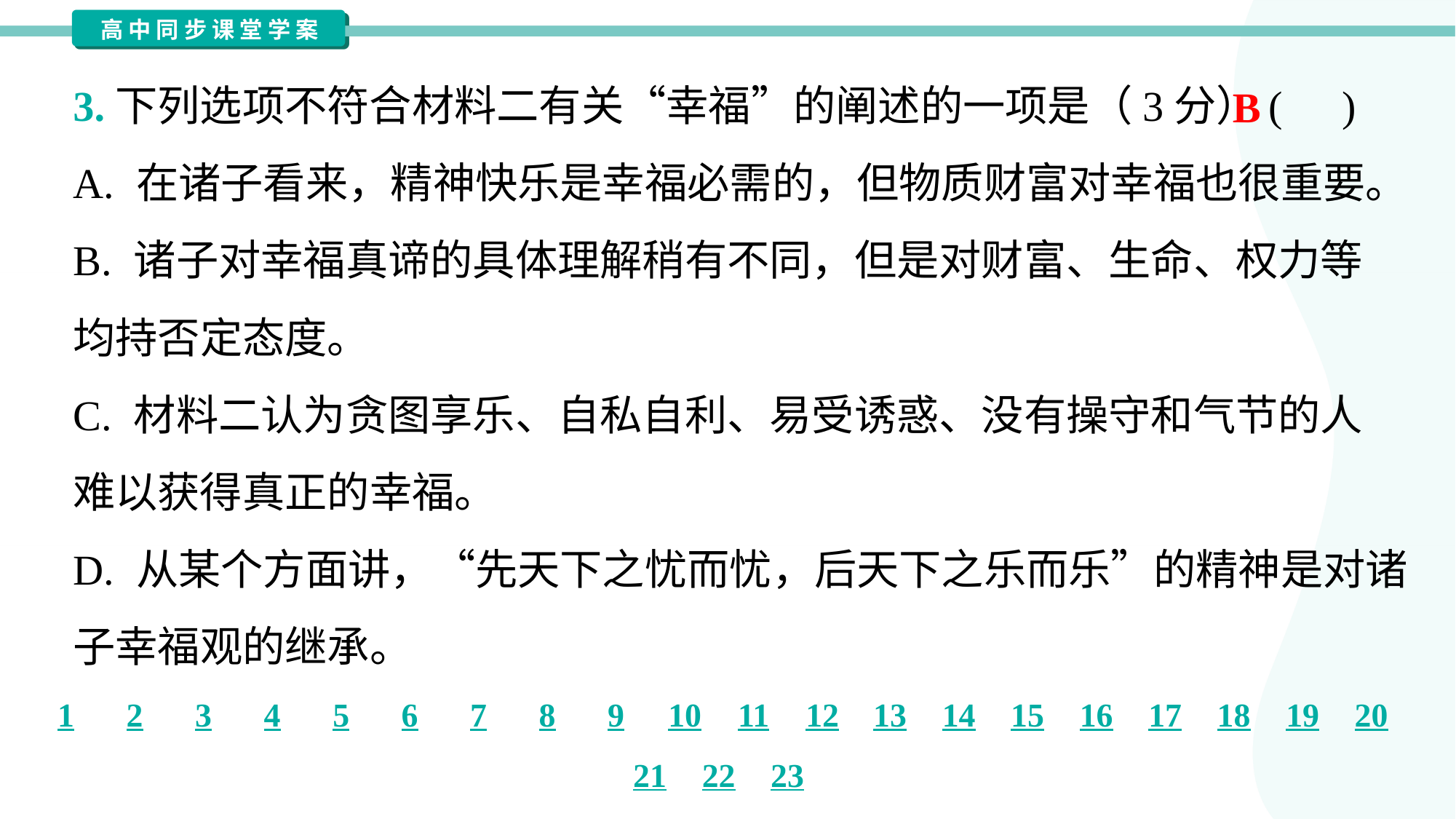

3.下列选项不符合材料二有关“幸福”的阐述的一项是（3分）(     )
B
A. 在诸子看来，精神快乐是幸福必需的，但物质财富对幸福也很重要。
B. 诸子对幸福真谛的具体理解稍有不同，但是对财富、生命、权力等
均持否定态度。
C. 材料二认为贪图享乐、自私自利、易受诱惑、没有操守和气节的人
难以获得真正的幸福。
D. 从某个方面讲，“先天下之忧而忧，后天下之乐而乐”的精神是对诸
子幸福观的继承。